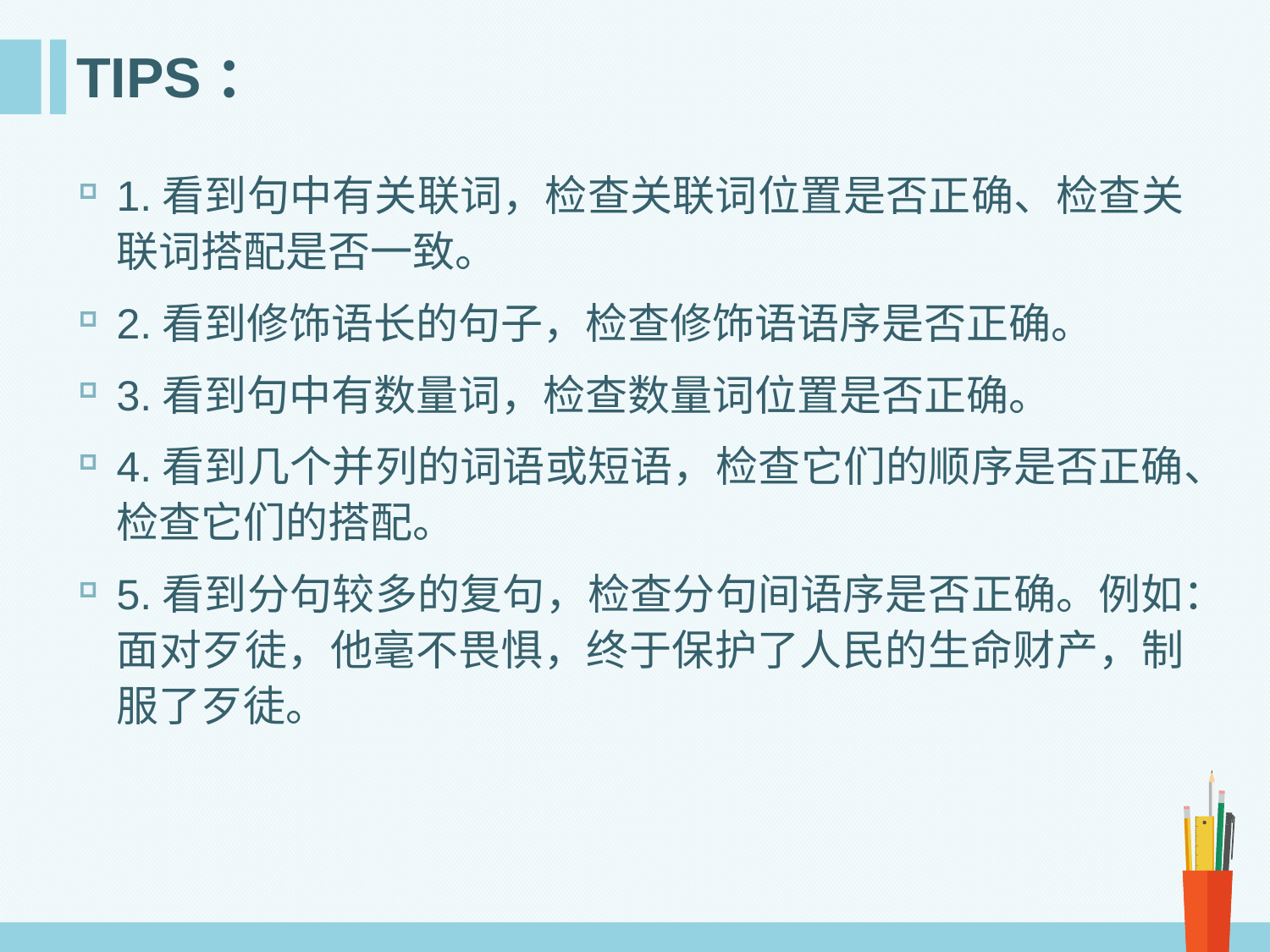

# TIPS：
1.看到句中有关联词，检查关联词位置是否正确、检查关联词搭配是否一致。
2.看到修饰语长的句子，检查修饰语语序是否正确。
3.看到句中有数量词，检查数量词位置是否正确。
4.看到几个并列的词语或短语，检查它们的顺序是否正确、检查它们的搭配。
5.看到分句较多的复句，检查分句间语序是否正确。例如：面对歹徒，他毫不畏惧，终于保护了人民的生命财产，制服了歹徒。